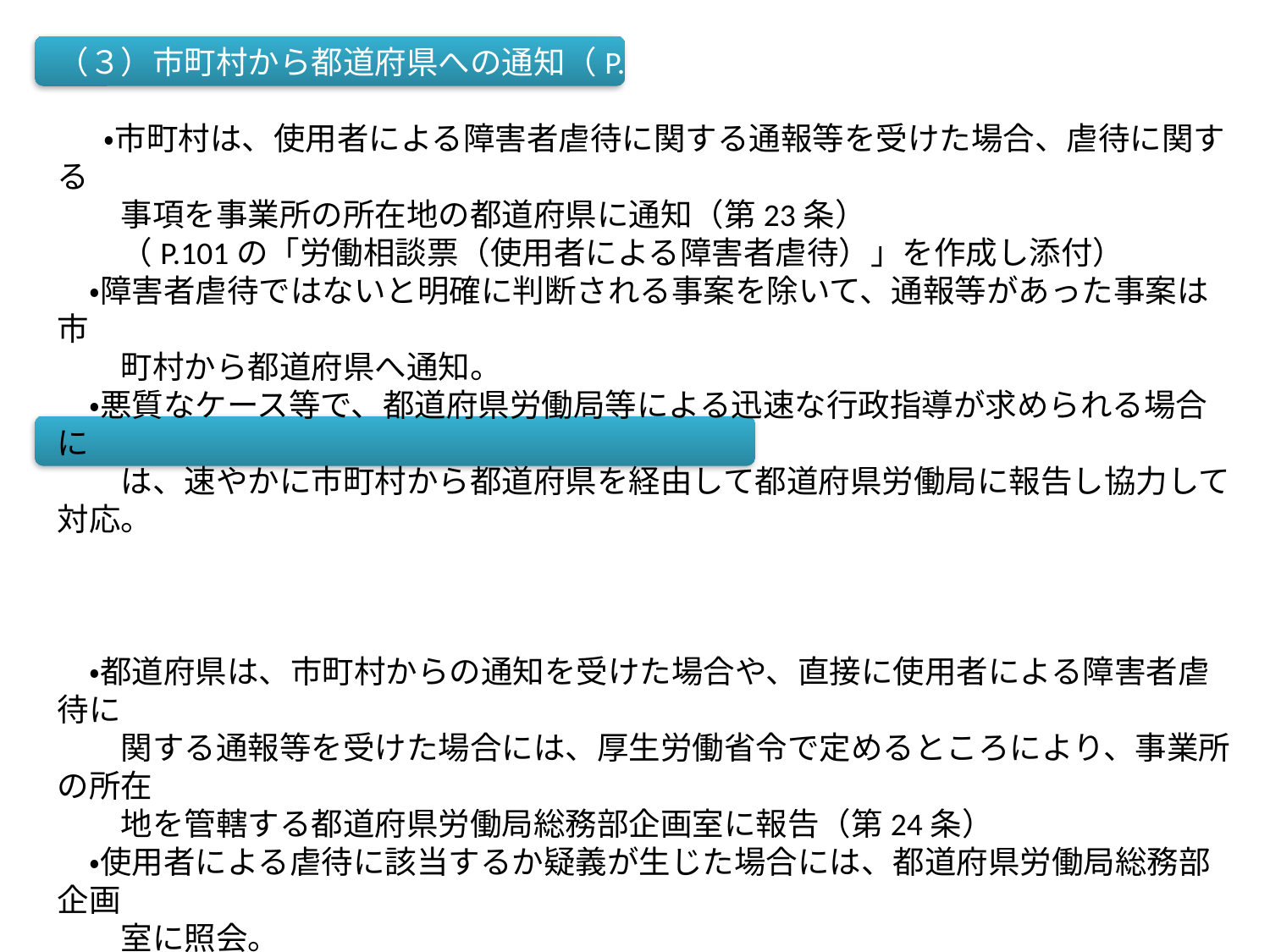

（３）市町村から都道府県への通知（P.98）

 　・市町村は、使用者による障害者虐待に関する通報等を受けた場合、虐待に関する
　　事項を事業所の所在地の都道府県に通知（第23条）
　　（P.101の「労働相談票（使用者による障害者虐待）」を作成し添付）
　・障害者虐待ではないと明確に判断される事案を除いて、通報等があった事案は市
　　町村から都道府県へ通知。
　・悪質なケース等で、都道府県労働局等による迅速な行政指導が求められる場合に
　　は、速やかに市町村から都道府県を経由して都道府県労働局に報告し協力して対応。

（４）都道府県から都道府県労働局への報告（P.99）

　・都道府県は、市町村からの通知を受けた場合や、直接に使用者による障害者虐待に
　　関する通報等を受けた場合には、厚生労働省令で定めるところにより、事業所の所在
　　地を管轄する都道府県労働局総務部企画室に報告（第24条）
　・使用者による虐待に該当するか疑義が生じた場合には、都道府県労働局総務部企画
　　室に照会。
　・都道府県が直接通報等を受けた場合には、都道府県から都道府県労働局総務部企
　　画室への報告に当たり、Ｐ101の「労働相談票（使用者による障害者虐待）」を作成し、
　　添付。
　・都道府県は、通報等の内容から緊急性があると判断される場合には、速やかに都道
　　府県労働局総務部企画室に報告するとともに、障害者の居住地の市町村に情報提供
　　し連携して対応。